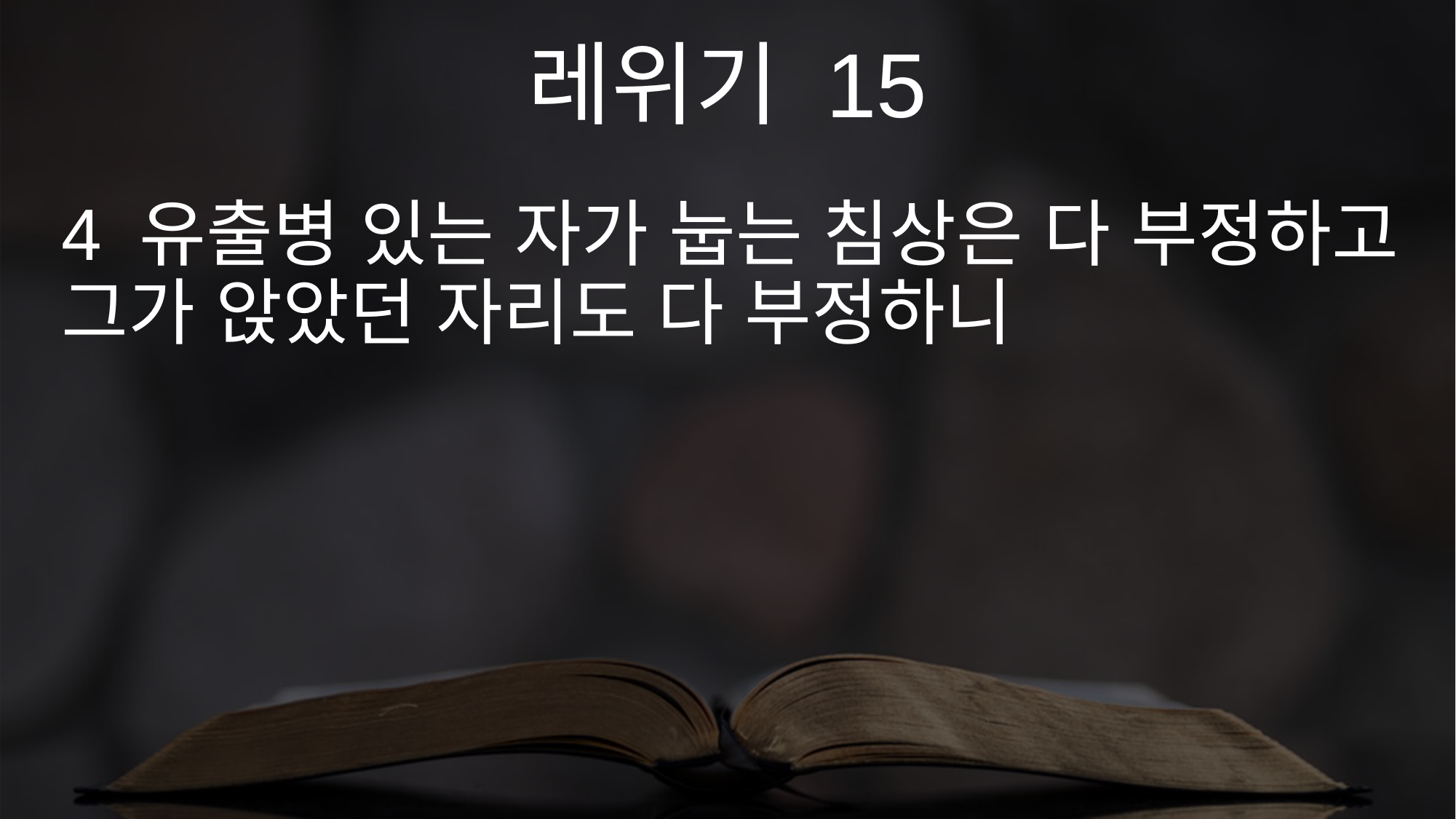

레위기 15
4 유출병 있는 자가 눕는 침상은 다 부정하고 그가 앉았던 자리도 다 부정하니